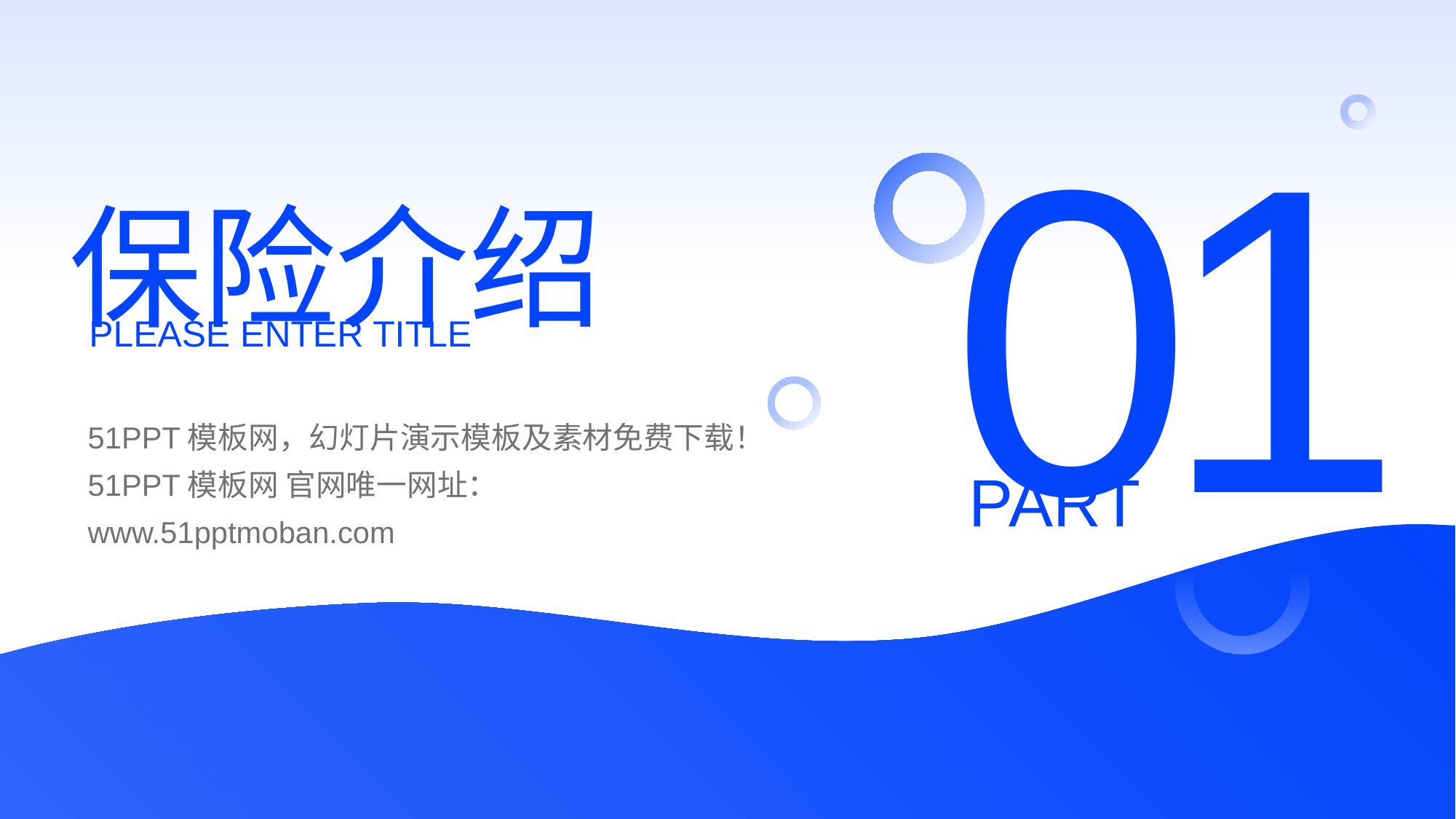

1
0

保险介绍
please enter title

51PPT模板网，幻灯片演示模板及素材免费下载！
51PPT模板网 官网唯一网址：www.51pptmoban.com
part